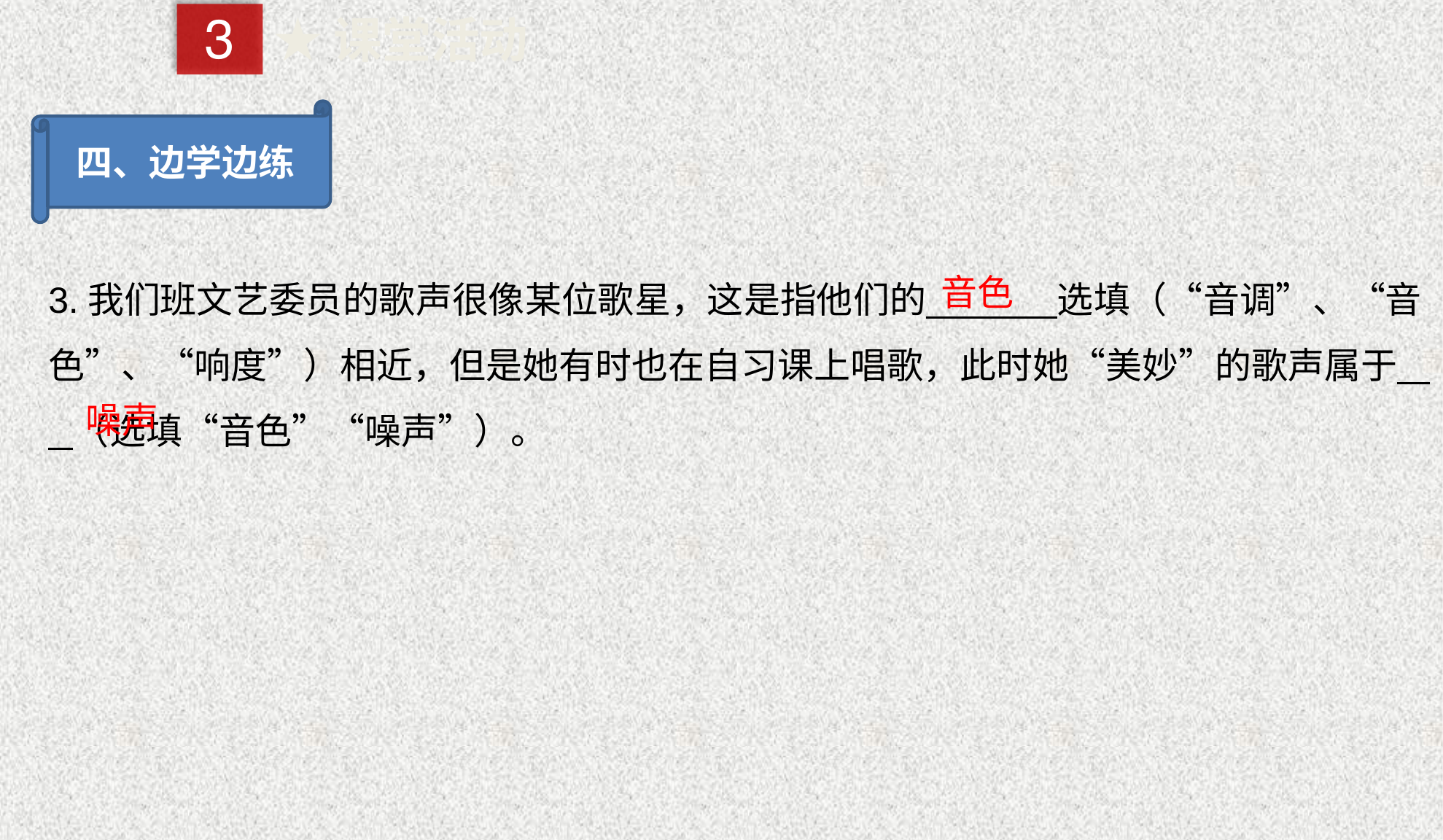

3
★课堂活动
四、边学边练
3.我们班文艺委员的歌声很像某位歌星，这是指他们的                选填（“音调”、“音色”、“响度”）相近，但是她有时也在自习课上唱歌，此时她“美妙”的歌声属于        （选填“音色”“噪声”）。
音色
噪声